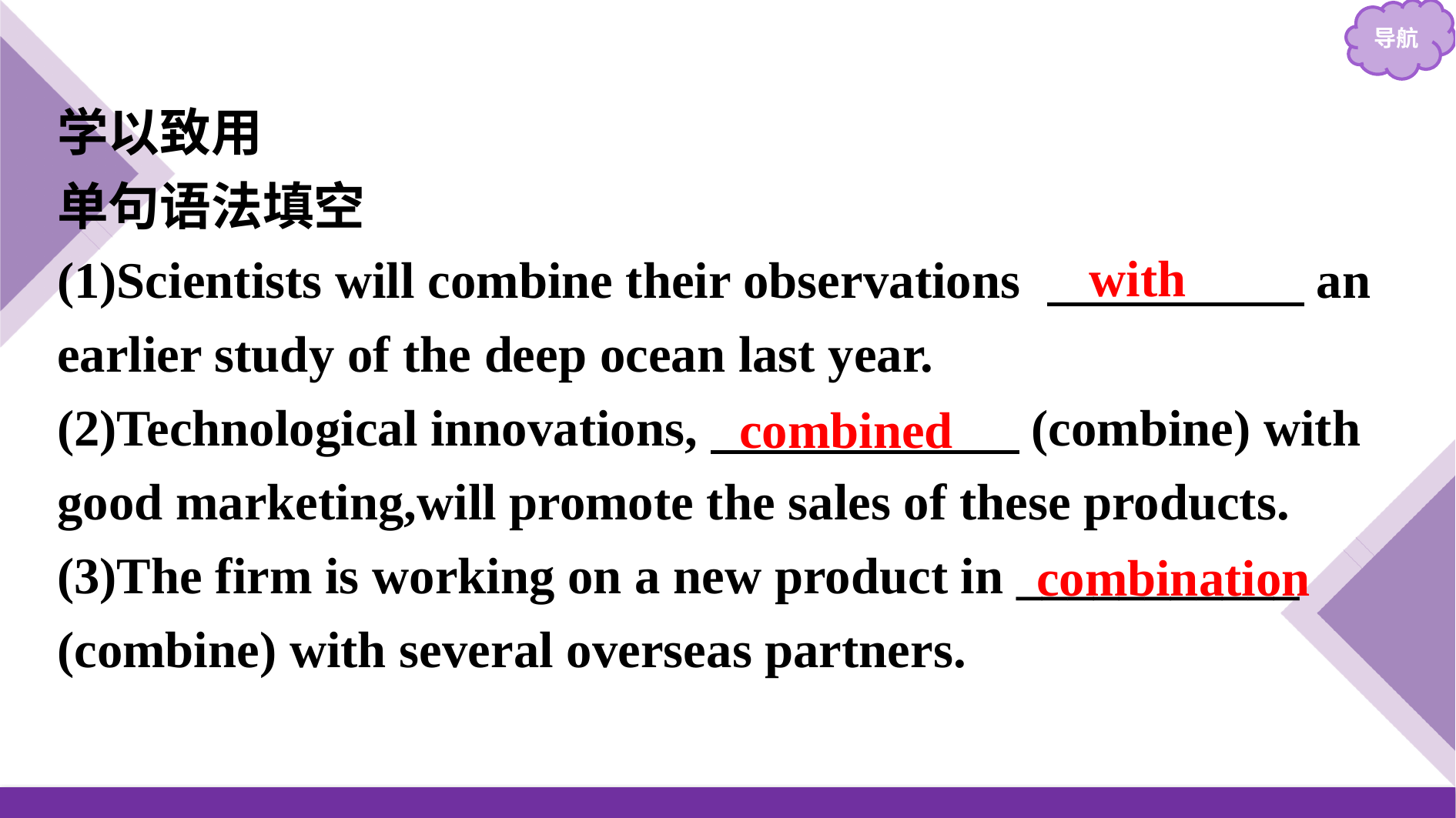

学以致用
单句语法填空
(1)Scientists will combine their observations 　　　　　an earlier study of the deep ocean last year.
(2)Technological innovations,　　　　　　(combine) with good marketing,will promote the sales of these products.
(3)The firm is working on a new product in ___________ (combine) with several overseas partners.
with
combined
combination